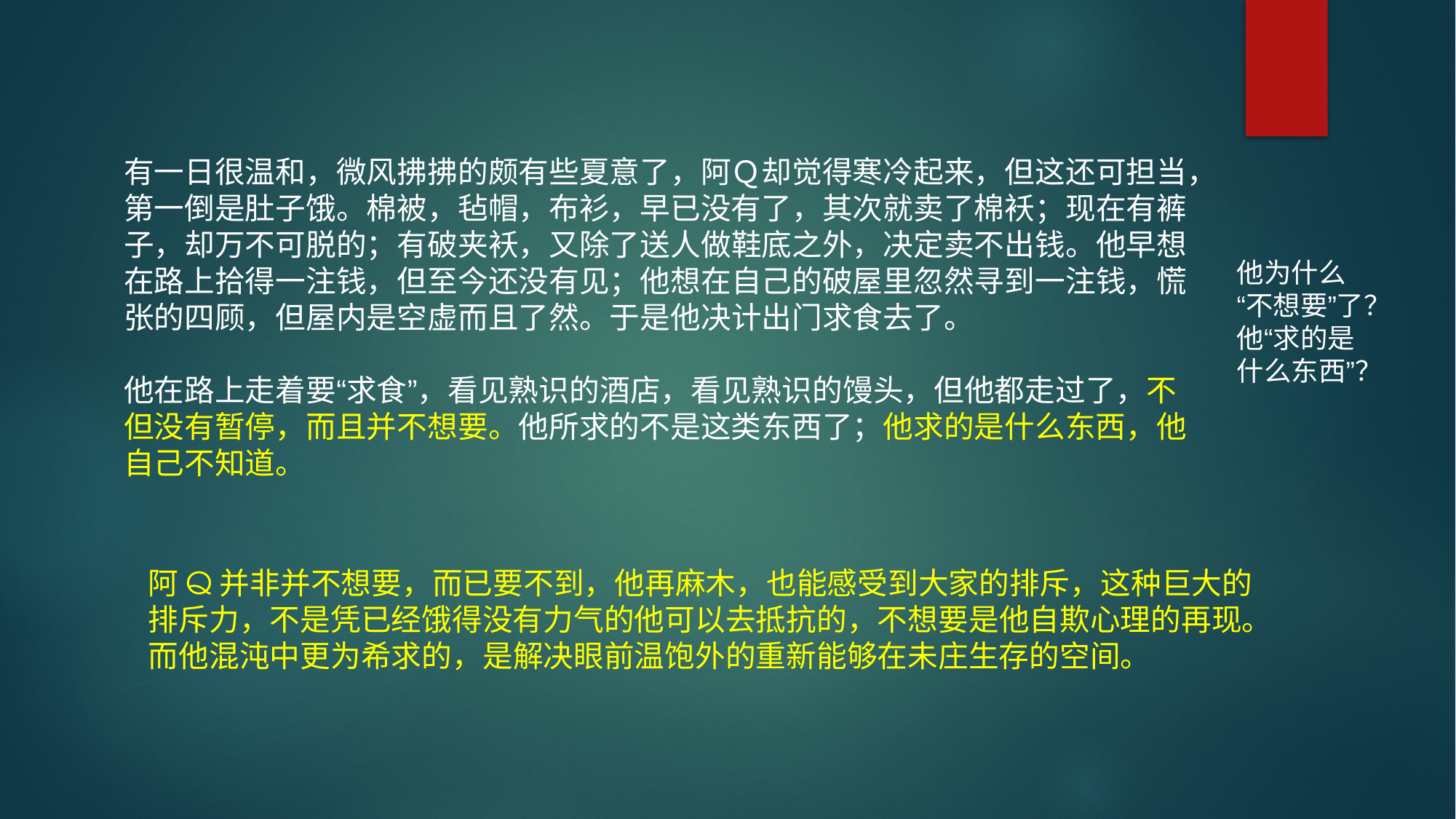

有一日很温和，微风拂拂的颇有些夏意了，阿Ｑ却觉得寒冷起来，但这还可担当，第一倒是肚子饿。棉被，毡帽，布衫，早已没有了，其次就卖了棉袄；现在有裤子，却万不可脱的；有破夹袄，又除了送人做鞋底之外，决定卖不出钱。他早想在路上拾得一注钱，但至今还没有见；他想在自己的破屋里忽然寻到一注钱，慌张的四顾，但屋内是空虚而且了然。于是他决计出门求食去了。
他在路上走着要“求食”，看见熟识的酒店，看见熟识的馒头，但他都走过了，不但没有暂停，而且并不想要。他所求的不是这类东西了；他求的是什么东西，他自己不知道。
他为什么“不想要”了？他“求的是什么东西”？
阿Q并非并不想要，而已要不到，他再麻木，也能感受到大家的排斥，这种巨大的排斥力，不是凭已经饿得没有力气的他可以去抵抗的，不想要是他自欺心理的再现。而他混沌中更为希求的，是解决眼前温饱外的重新能够在未庄生存的空间。